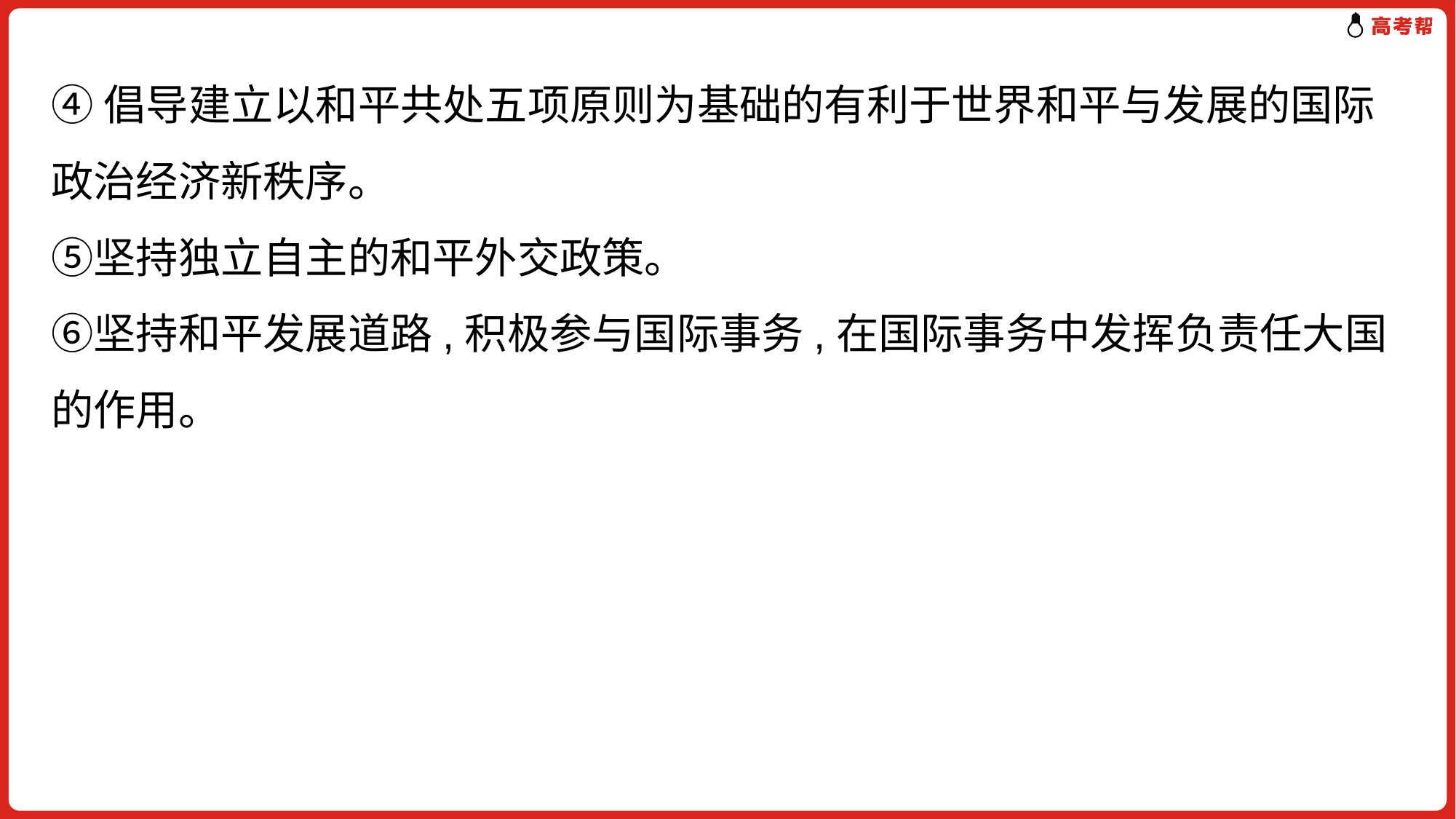

# ④倡导建立以和平共处五项原则为基础的有利于世界和平与发展的国际政治经济新秩序。 ⑤坚持独立自主的和平外交政策。 ⑥坚持和平发展道路,积极参与国际事务,在国际事务中发挥负责任大国的作用。